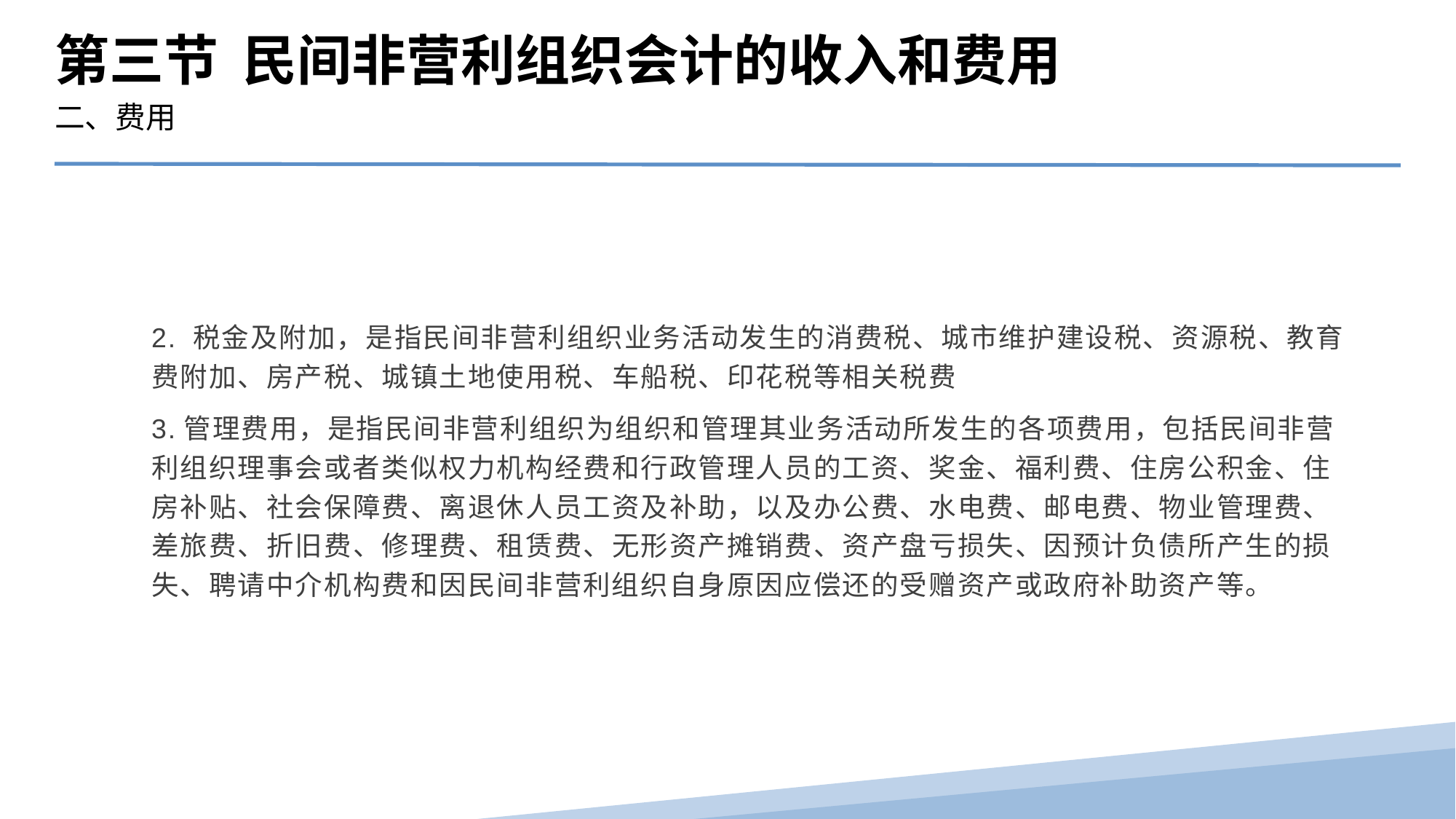

第三节  民间非营利组织会计的收入和费用
二、费用
2. 税金及附加，是指民间非营利组织业务活动发生的消费税、城市维护建设税、资源税、教育费附加、房产税、城镇土地使用税、车船税、印花税等相关税费
3.管理费用，是指民间非营利组织为组织和管理其业务活动所发生的各项费用，包括民间非营利组织理事会或者类似权力机构经费和行政管理人员的工资、奖金、福利费、住房公积金、住房补贴、社会保障费、离退休人员工资及补助，以及办公费、水电费、邮电费、物业管理费、差旅费、折旧费、修理费、租赁费、无形资产摊销费、资产盘亏损失、因预计负债所产生的损失、聘请中介机构费和因民间非营利组织自身原因应偿还的受赠资产或政府补助资产等。